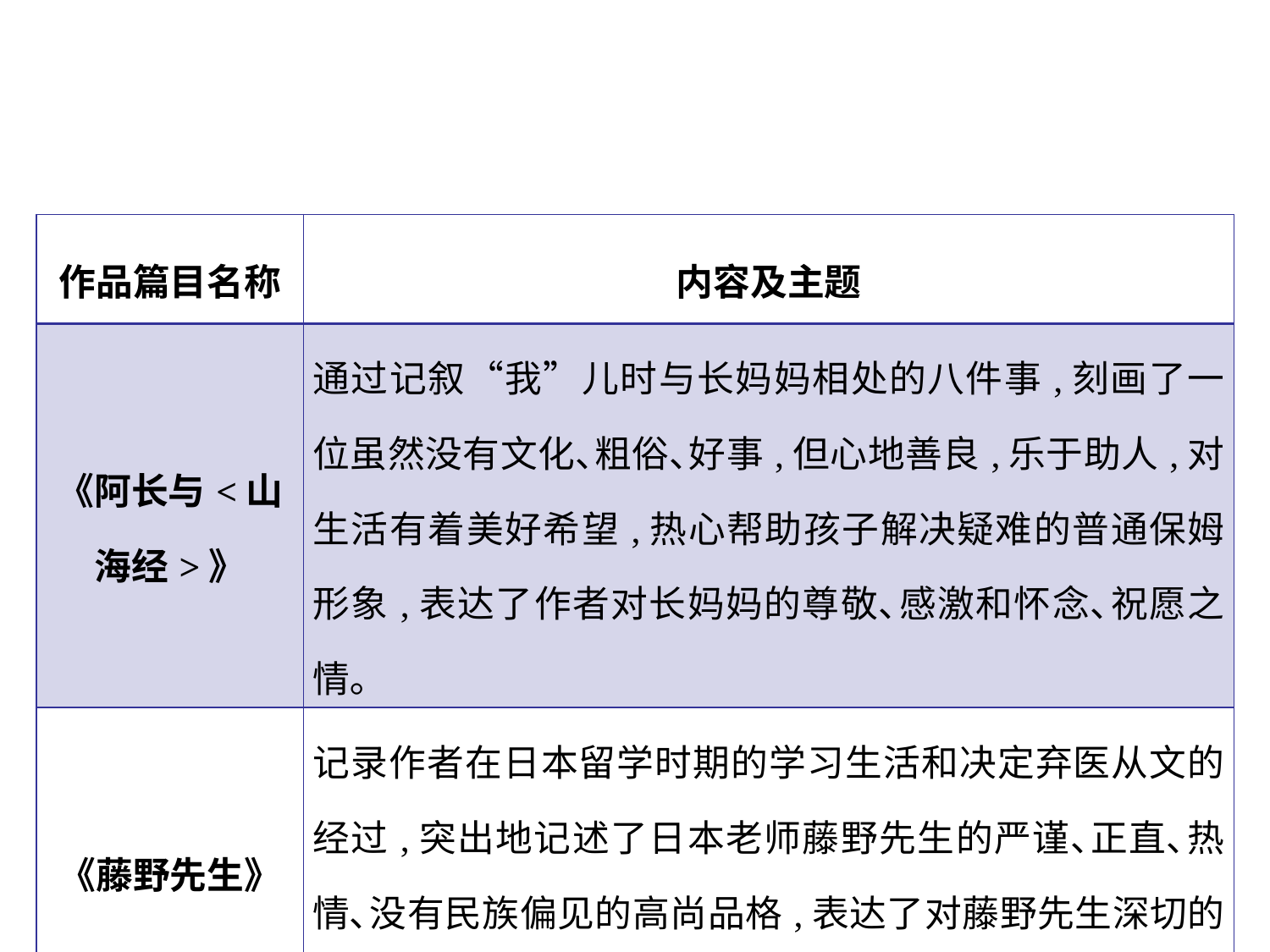

| 作品篇目名称 | 内容及主题 |
| --- | --- |
| 《阿长与<山海经>》 | 通过记叙“我”儿时与长妈妈相处的八件事,刻画了一位虽然没有文化､粗俗､好事,但心地善良,乐于助人,对生活有着美好希望,热心帮助孩子解决疑难的普通保姆形象,表达了作者对长妈妈的尊敬､感激和怀念､祝愿之情｡ |
| 《藤野先生》 | 记录作者在日本留学时期的学习生活和决定弃医从文的经过,突出地记述了日本老师藤野先生的严谨､正直､热情､没有民族偏见的高尚品格,表达了对藤野先生深切的怀念与敬佩之情｡ |